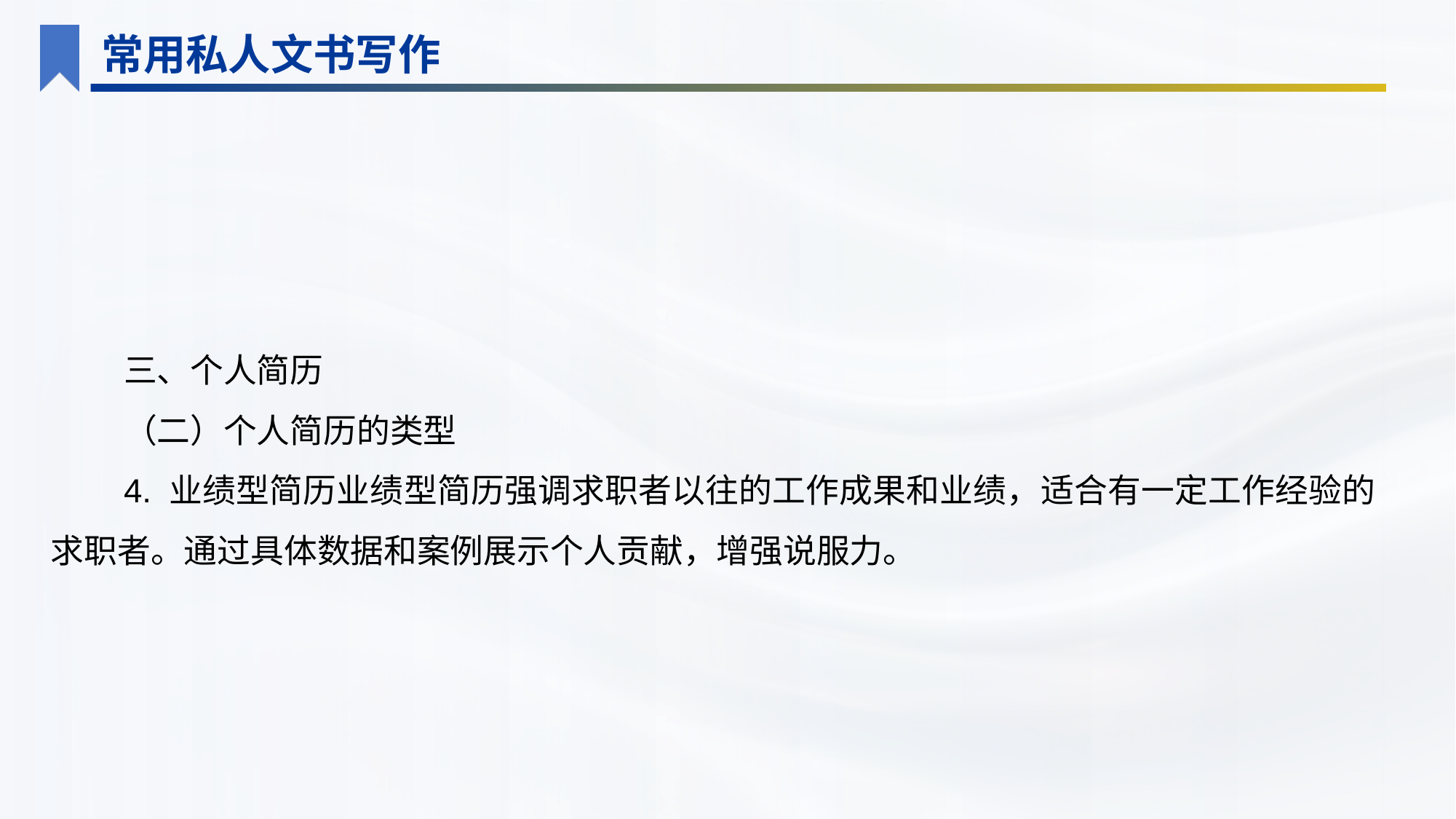

常用私人文书写作
三、个人简历
（二）个人简历的类型
4. 业绩型简历业绩型简历强调求职者以往的工作成果和业绩，适合有一定工作经验的求职者。通过具体数据和案例展示个人贡献，增强说服力。